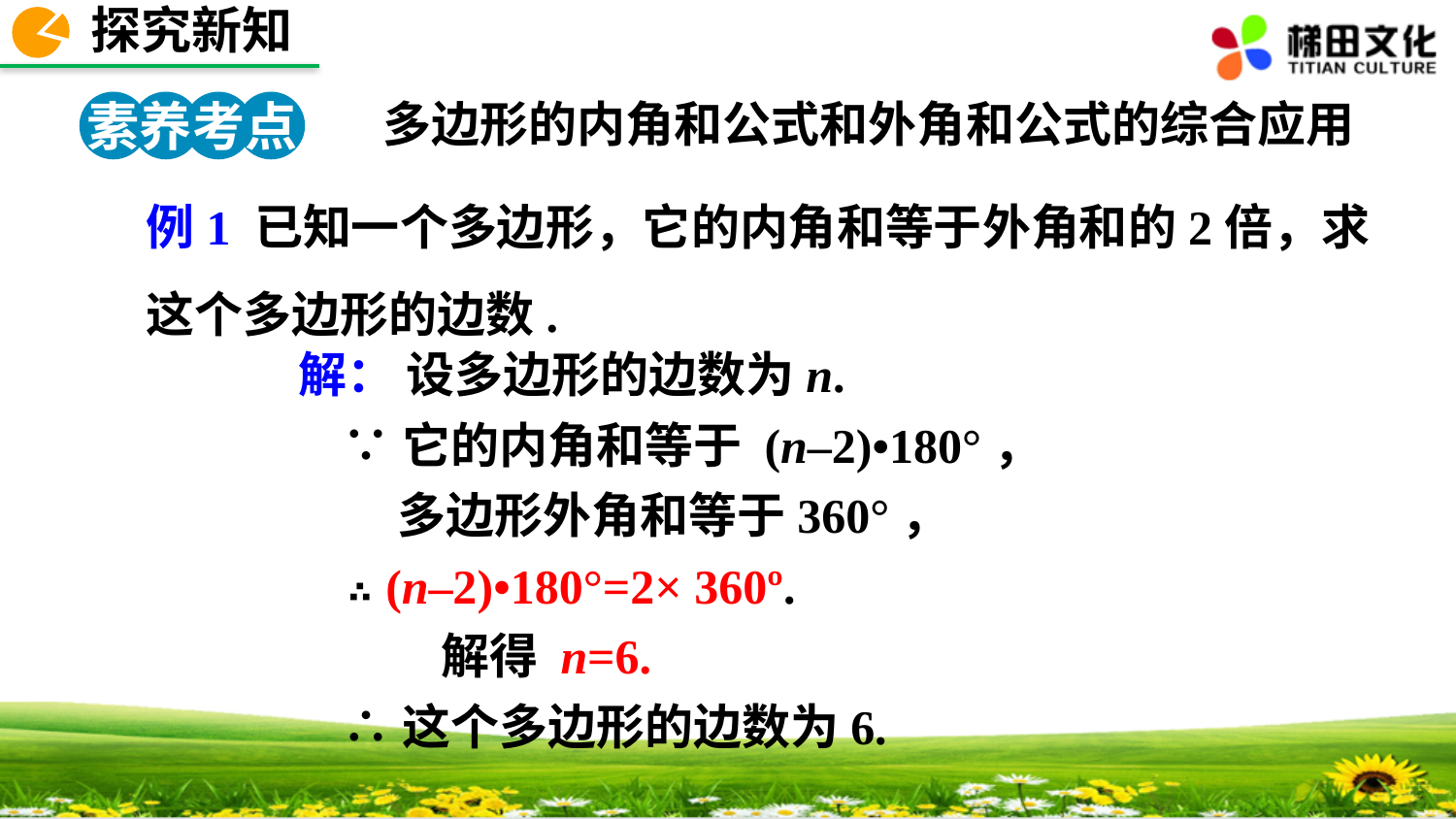

探究新知

素养考点 3

多边形的内角和公式和外角和公式的综合应用
例1 已知一个多边形，它的内角和等于外角和的2倍，求这个多边形的边数.
解： 设多边形的边数为n.
    ∵它的内角和等于 (n–2)•180°，
        多边形外角和等于360°，
    ∴ (n–2)•180°=2× 360º.
            解得 n=6.
    ∴这个多边形的边数为6.